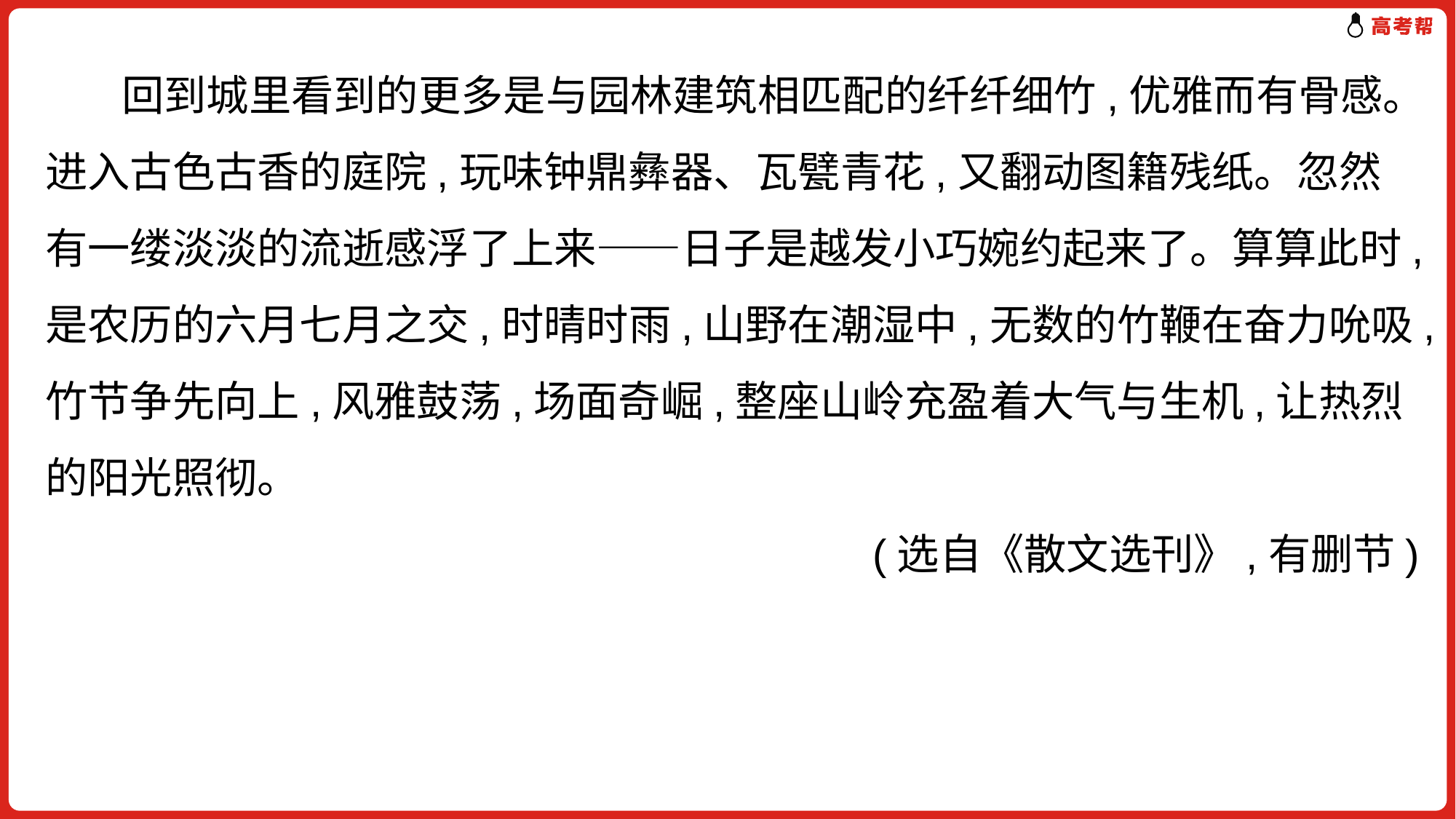

回到城里看到的更多是与园林建筑相匹配的纤纤细竹,优雅而有骨感。进入古色古香的庭院,玩味钟鼎彝器、瓦甓青花,又翻动图籍残纸。忽然有一缕淡淡的流逝感浮了上来——日子是越发小巧婉约起来了。算算此时,是农历的六月七月之交,时晴时雨,山野在潮湿中,无数的竹鞭在奋力吮吸,竹节争先向上,风雅鼓荡,场面奇崛,整座山岭充盈着大气与生机,让热烈的阳光照彻。
(选自《散文选刊》,有删节)